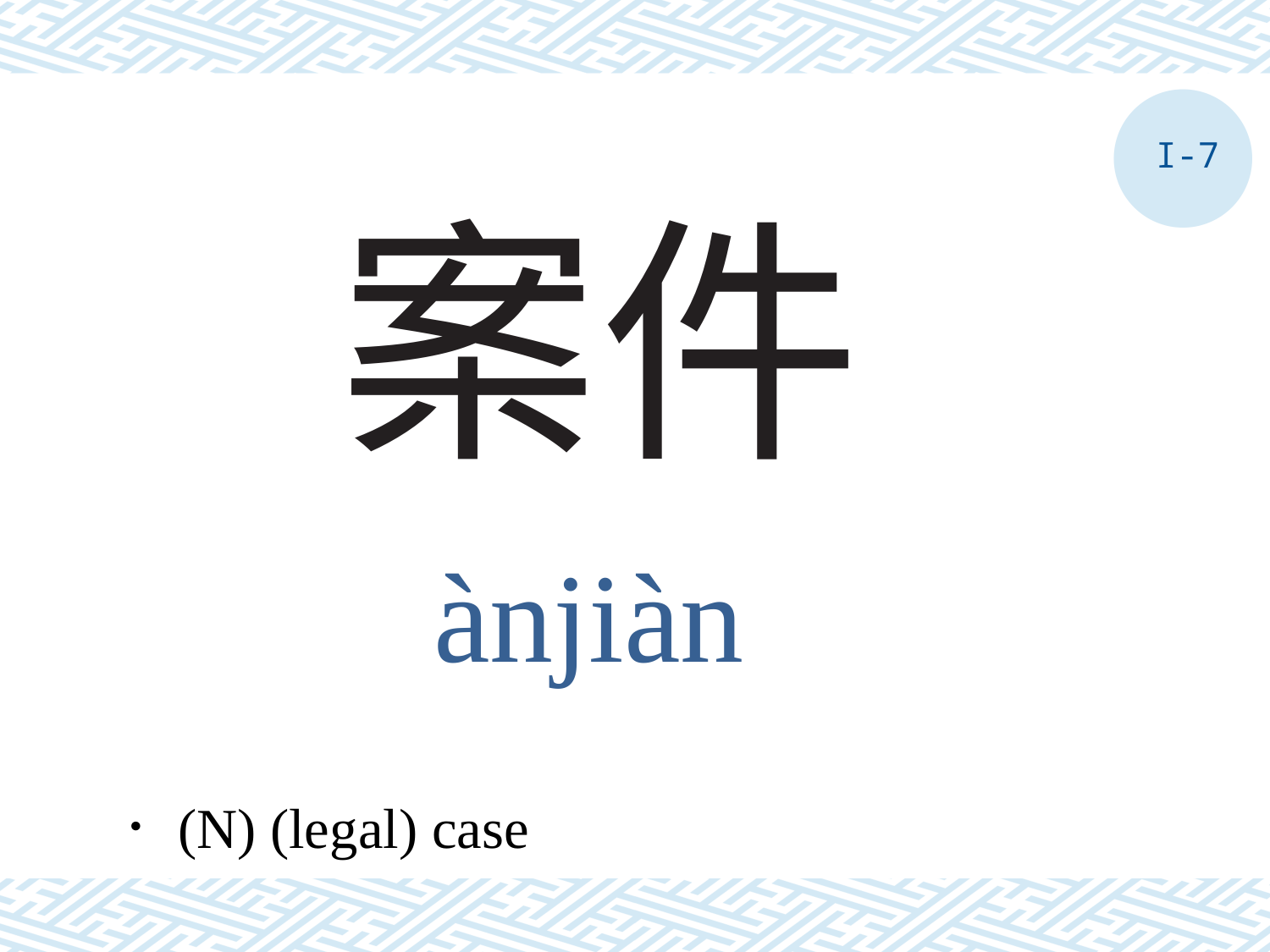

I-7

# 案件
ànjiàn
．(N) (legal) case